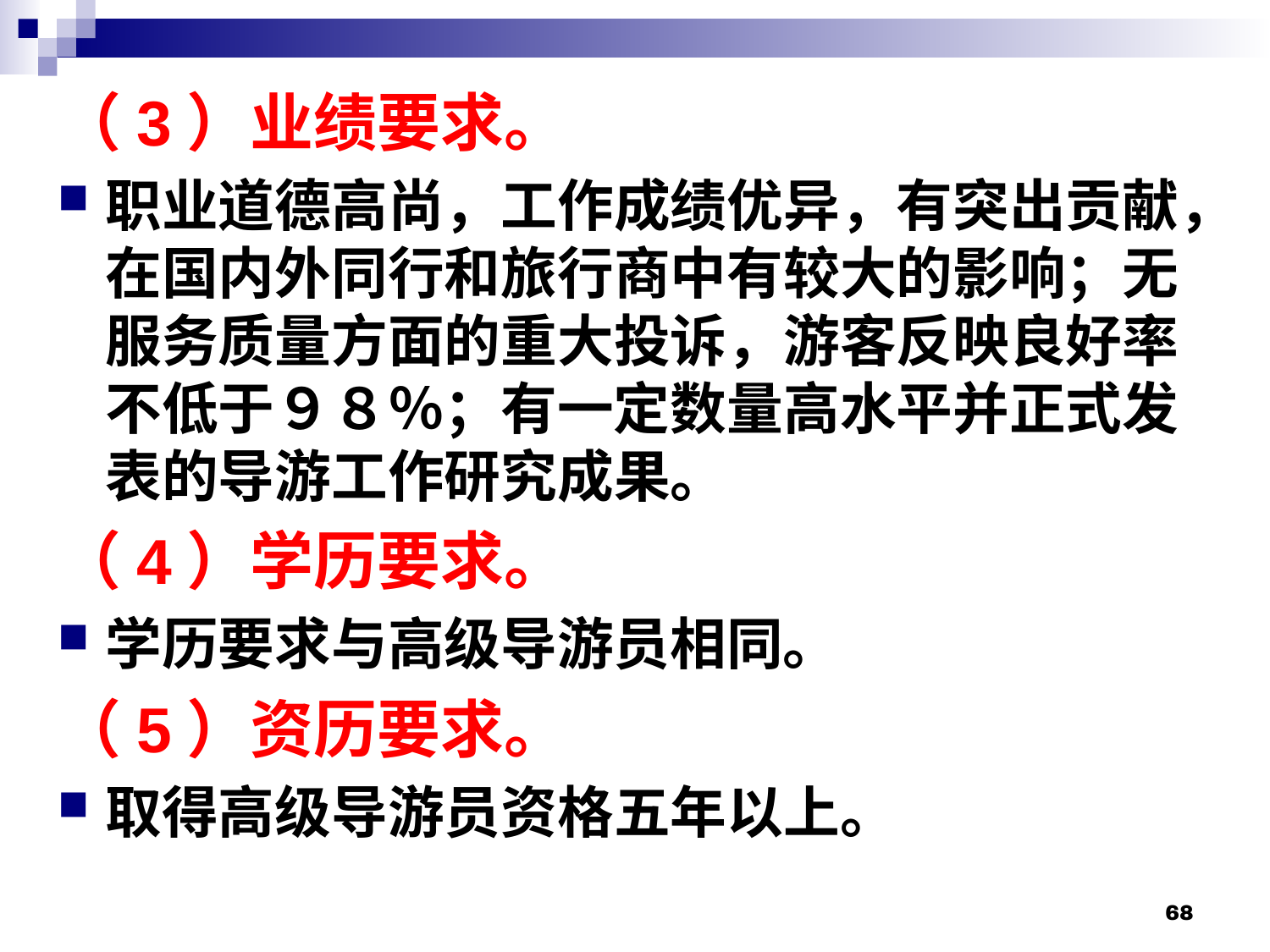

# （3）业绩要求。
职业道德高尚，工作成绩优异，有突出贡献，在国内外同行和旅行商中有较大的影响；无服务质量方面的重大投诉，游客反映良好率不低于９８％；有一定数量高水平并正式发表的导游工作研究成果。
（4）学历要求。
学历要求与高级导游员相同。
（5）资历要求。
取得高级导游员资格五年以上。
68